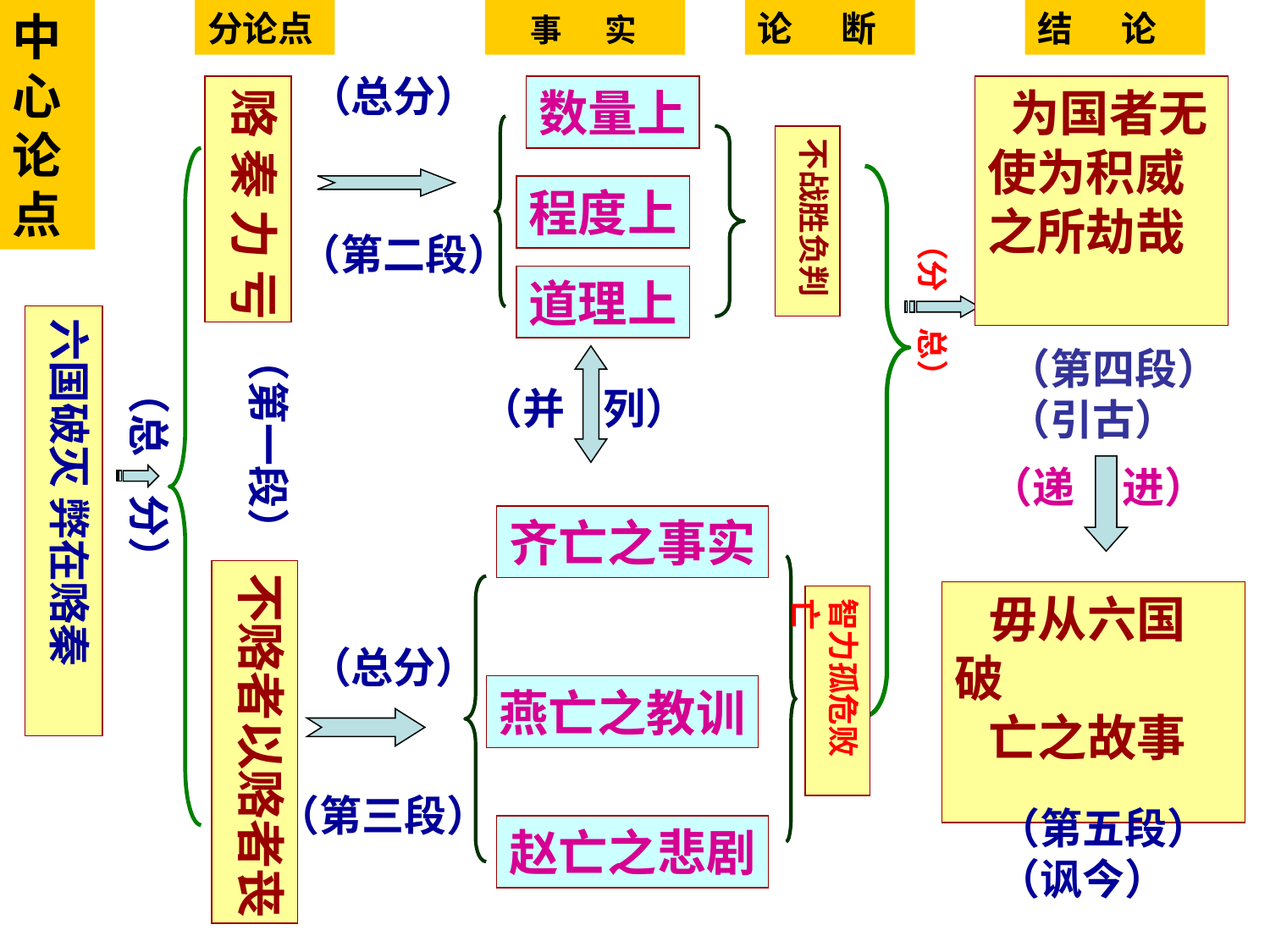

中心论点
分论点
   事      实
论      断
结      论
（总分）
赂 秦 力 亏
数量上
 为国者无使为积威之所劫哉

不战胜负判

程度上
（分     总）
（第二段）
道理上

六国破灭 弊在赂秦
（第一段）
（第四段）
（引古）

（总    分）
（并    列）
（递     进）

齐亡之事实

不赂者以赂者丧

  毋从六国破
  亡之故事

智力孤危败亡
（总分）
燕亡之教训

（第三段）
（第五段）
（讽今）
赵亡之悲剧